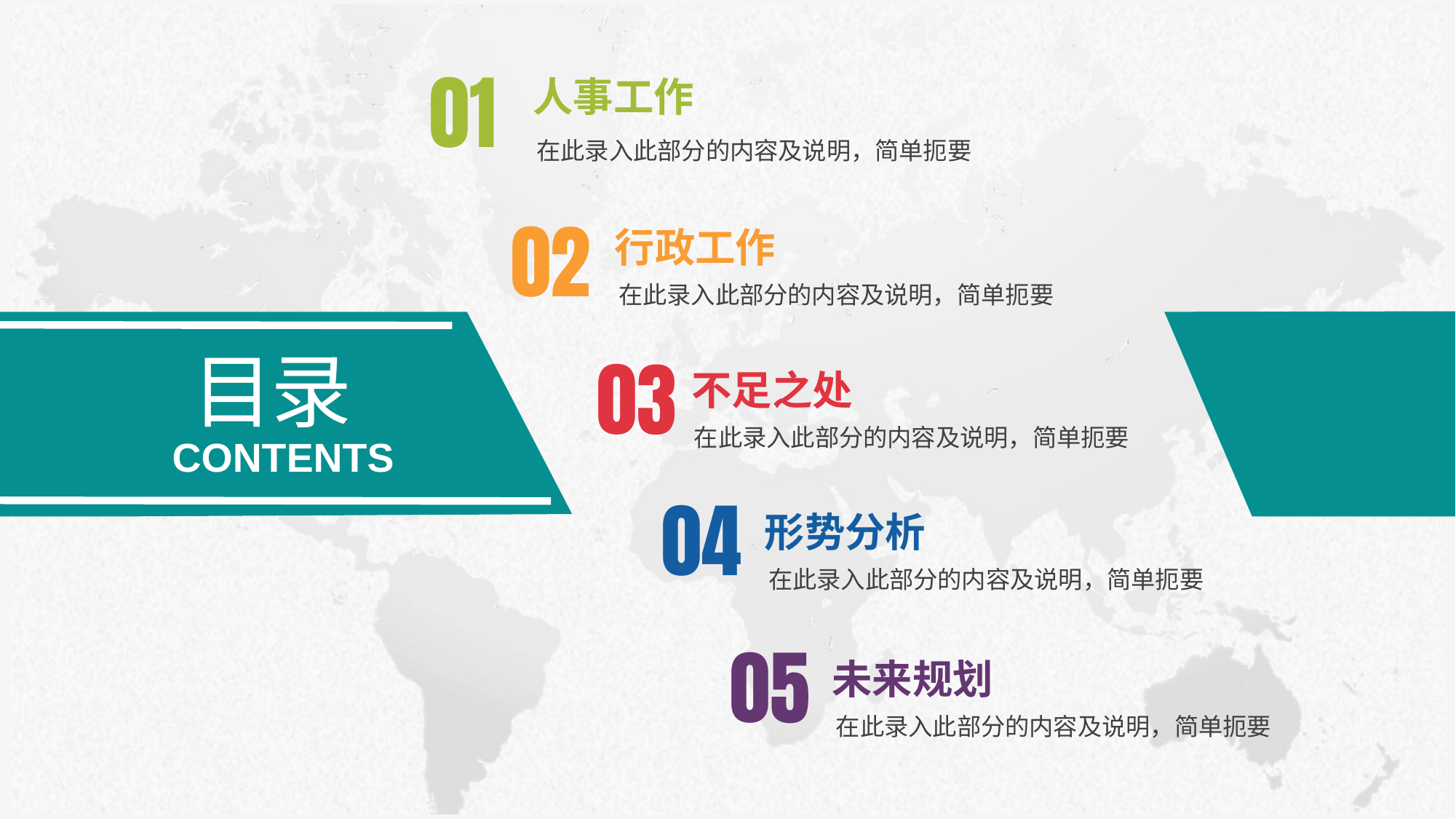

01
人事工作
在此录入此部分的内容及说明，简单扼要
02
行政工作
在此录入此部分的内容及说明，简单扼要

目录
03
不足之处
在此录入此部分的内容及说明，简单扼要
CONTENTS
04
形势分析
在此录入此部分的内容及说明，简单扼要
05
未来规划
在此录入此部分的内容及说明，简单扼要